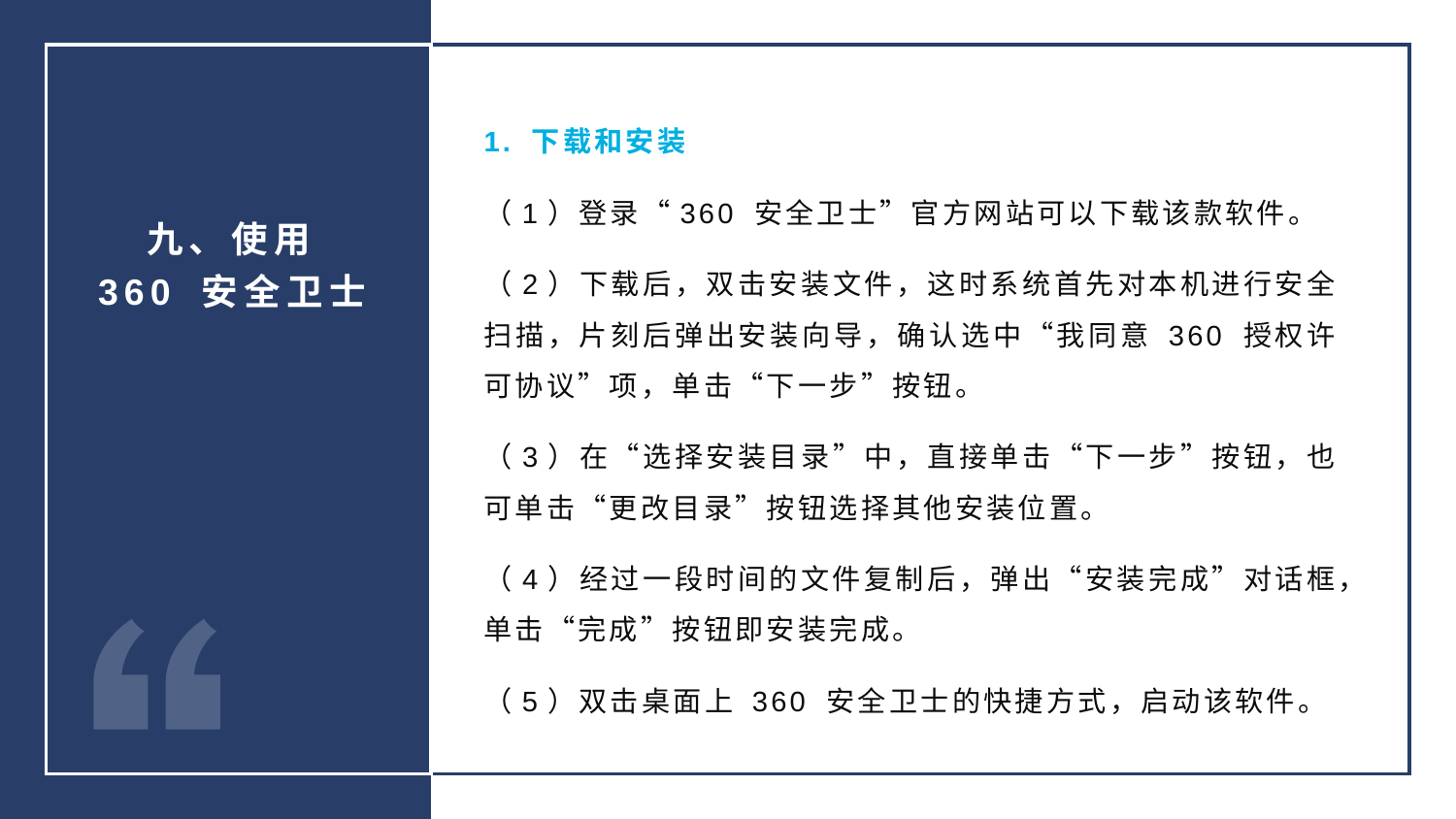

1. 下载和安装
（1）登录“360 安全卫士”官方网站可以下载该款软件。
（2）下载后，双击安装文件，这时系统首先对本机进行安全扫描，片刻后弹出安装向导，确认选中“我同意 360 授权许可协议”项，单击“下一步”按钮。
（3）在“选择安装目录”中，直接单击“下一步”按钮，也可单击“更改目录”按钮选择其他安装位置。
（4）经过一段时间的文件复制后，弹出“安装完成”对话框，单击“完成”按钮即安装完成。
（5）双击桌面上 360 安全卫士的快捷方式，启动该软件。
九、使用 360 安全卫士